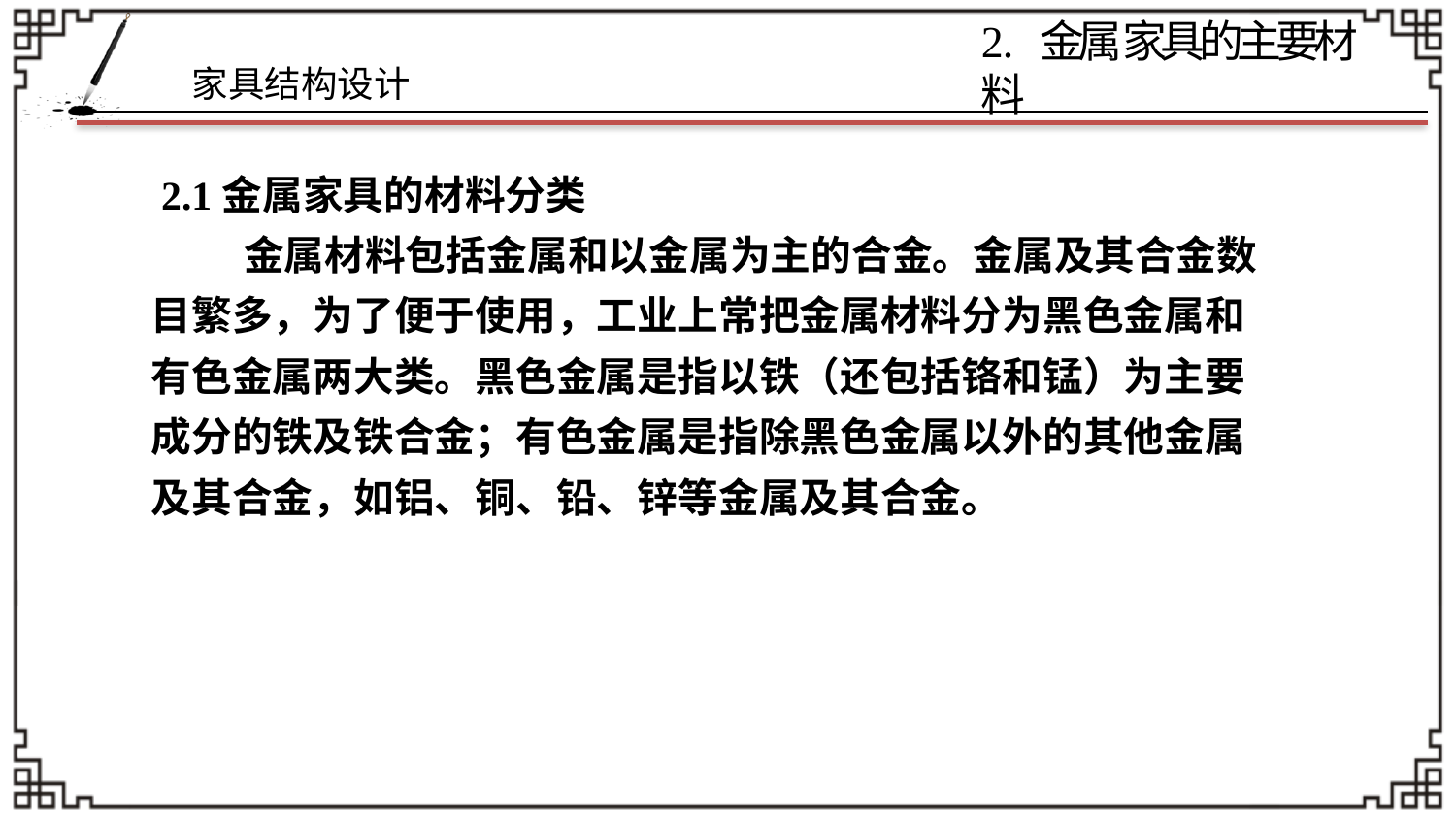

2 .   金属家具的主要材料
 2.1金属家具的材料分类
         金属材料包括金属和以金属为主的合金。金属及其合金数目繁多，为了便于使用，工业上常把金属材料分为黑色金属和有色金属两大类。黑色金属是指以铁（还包括铬和锰）为主要成分的铁及铁合金；有色金属是指除黑色金属以外的其他金属及其合金，如铝、铜、铅、锌等金属及其合金。